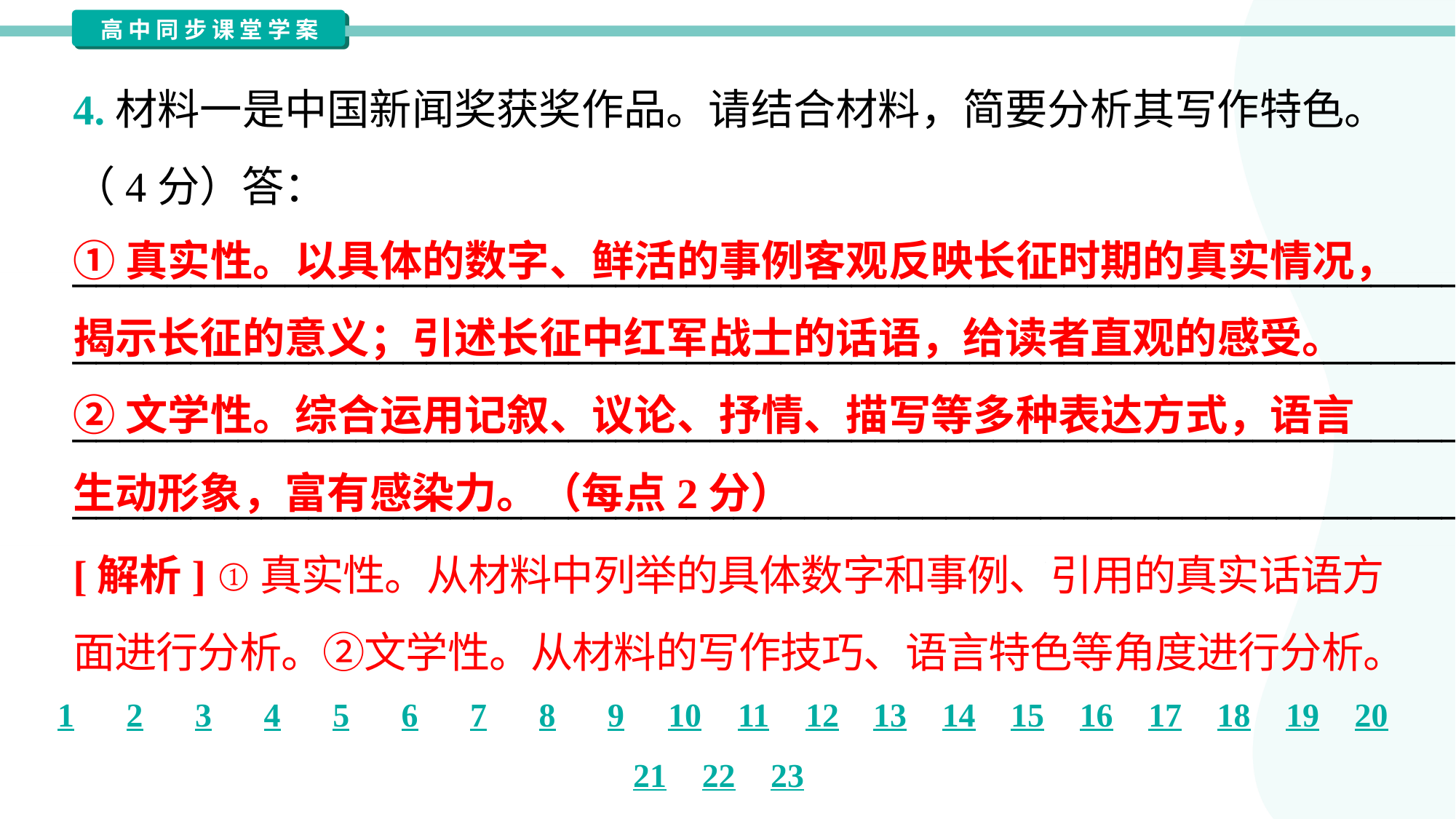

4.材料一是中国新闻奖获奖作品。请结合材料，简要分析其写作特色。
（4分）答：
_____________________________________________________________
_____________________________________________________________
_____________________________________________________________
_____________________________________________________________
①真实性。以具体的数字、鲜活的事例客观反映长征时期的真实情况，
揭示长征的意义；引述长征中红军战士的话语，给读者直观的感受。
②文学性。综合运用记叙、议论、抒情、描写等多种表达方式，语言
生动形象，富有感染力。（每点2分）
[解析] ①真实性。从材料中列举的具体数字和事例、引用的真实话语方
面进行分析。②文学性。从材料的写作技巧、语言特色等角度进行分析。